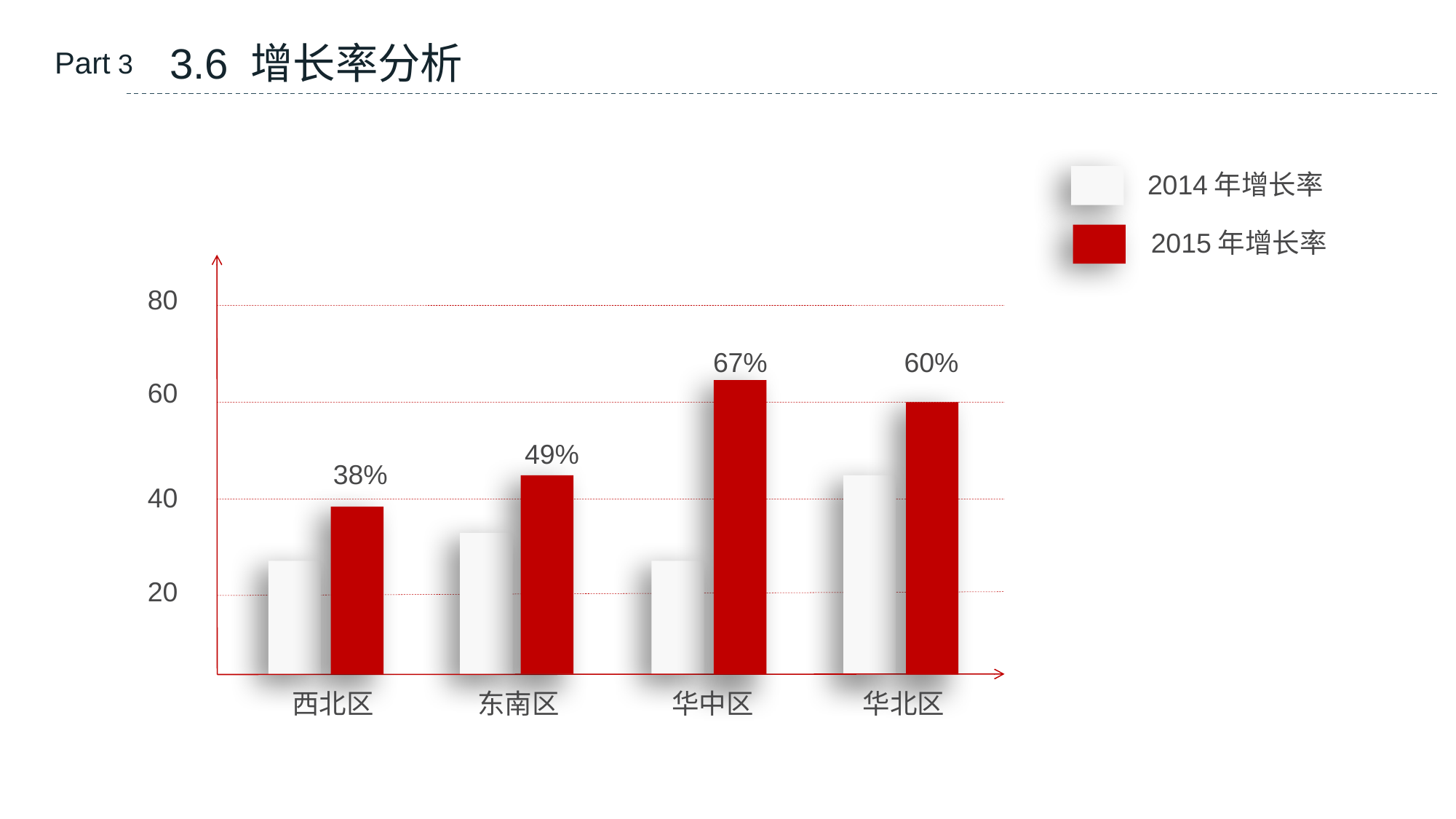

3.6 增长率分析
Part 3
2014年增长率

2015年增长率

80

67%
60%
60

49%
38%
40

20

西北区
东南区
华中区
华北区